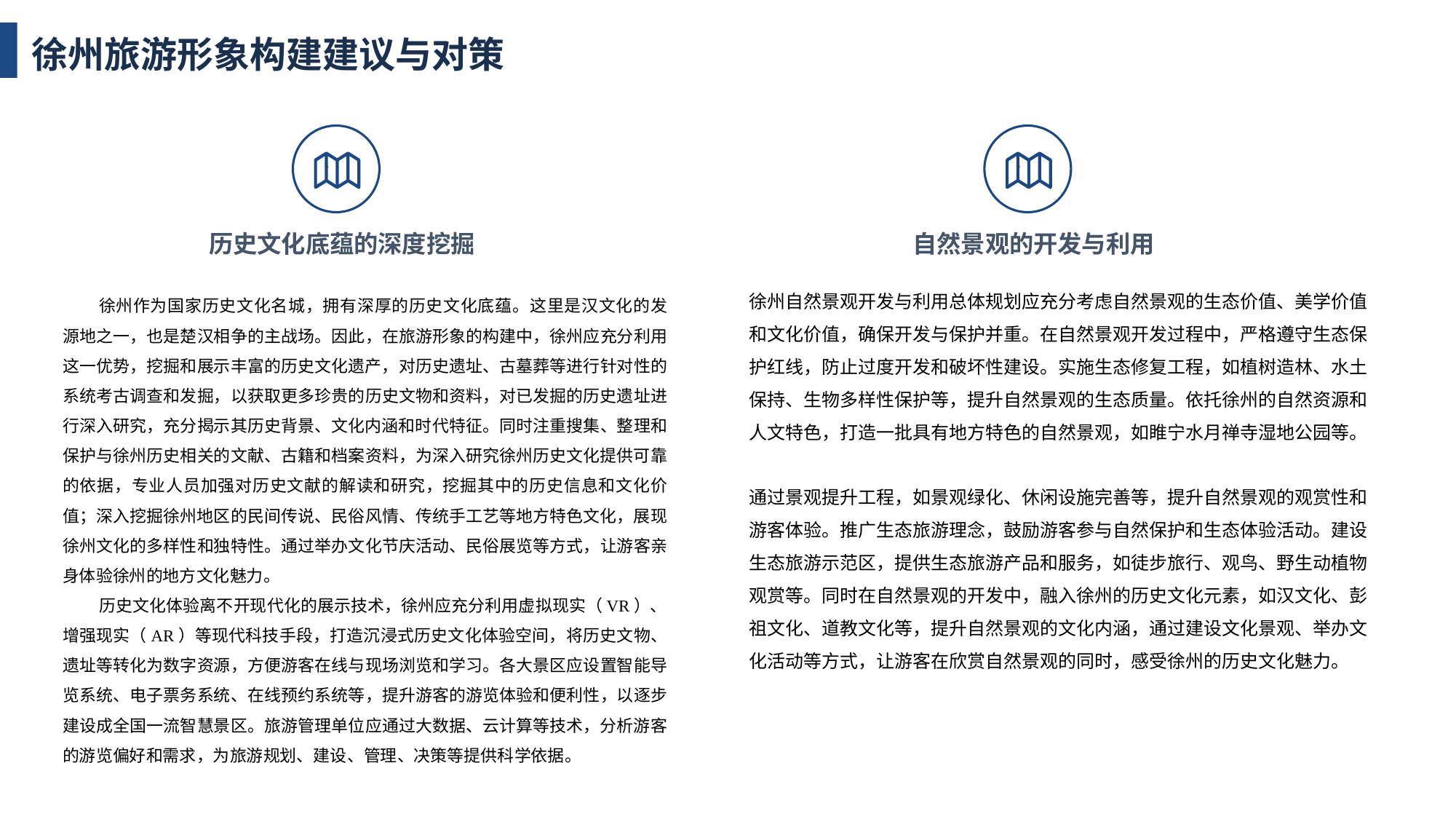

徐州旅游形象构建建议与对策

历史文化底蕴的深度挖掘
自然景观的开发与利用
徐州自然景观开发与利用总体规划应充分考虑自然景观的生态价值、美学价值和文化价值，确保开发与保护并重。在自然景观开发过程中，严格遵守生态保护红线，防止过度开发和破坏性建设。实施生态修复工程，如植树造林、水土保持、生物多样性保护等，提升自然景观的生态质量。依托徐州的自然资源和人文特色，打造一批具有地方特色的自然景观，如睢宁水月禅寺湿地公园等。

通过景观提升工程，如景观绿化、休闲设施完善等，提升自然景观的观赏性和游客体验。推广生态旅游理念，鼓励游客参与自然保护和生态体验活动。建设生态旅游示范区，提供生态旅游产品和服务，如徒步旅行、观鸟、野生动植物观赏等。同时在自然景观的开发中，融入徐州的历史文化元素，如汉文化、彭祖文化、道教文化等，提升自然景观的文化内涵，通过建设文化景观、举办文化活动等方式，让游客在欣赏自然景观的同时，感受徐州的历史文化魅力。
徐州作为国家历史文化名城，拥有深厚的历史文化底蕴。这里是汉文化的发源地之一，也是楚汉相争的主战场。因此，在旅游形象的构建中，徐州应充分利用这一优势，挖掘和展示丰富的历史文化遗产，对历史遗址、古墓葬等进行针对性的系统考古调查和发掘，以获取更多珍贵的历史文物和资料，对已发掘的历史遗址进行深入研究，充分揭示其历史背景、文化内涵和时代特征。同时注重搜集、整理和保护与徐州历史相关的文献、古籍和档案资料，为深入研究徐州历史文化提供可靠的依据，专业人员加强对历史文献的解读和研究，挖掘其中的历史信息和文化价值；深入挖掘徐州地区的民间传说、民俗风情、传统手工艺等地方特色文化，展现徐州文化的多样性和独特性。通过举办文化节庆活动、民俗展览等方式，让游客亲身体验徐州的地方文化魅力。
历史文化体验离不开现代化的展示技术，徐州应充分利用虚拟现实（VR）、增强现实（AR）等现代科技手段，打造沉浸式历史文化体验空间，将历史文物、遗址等转化为数字资源，方便游客在线与现场浏览和学习。各大景区应设置智能导览系统、电子票务系统、在线预约系统等，提升游客的游览体验和便利性，以逐步建设成全国一流智慧景区。旅游管理单位应通过大数据、云计算等技术，分析游客的游览偏好和需求，为旅游规划、建设、管理、决策等提供科学依据。